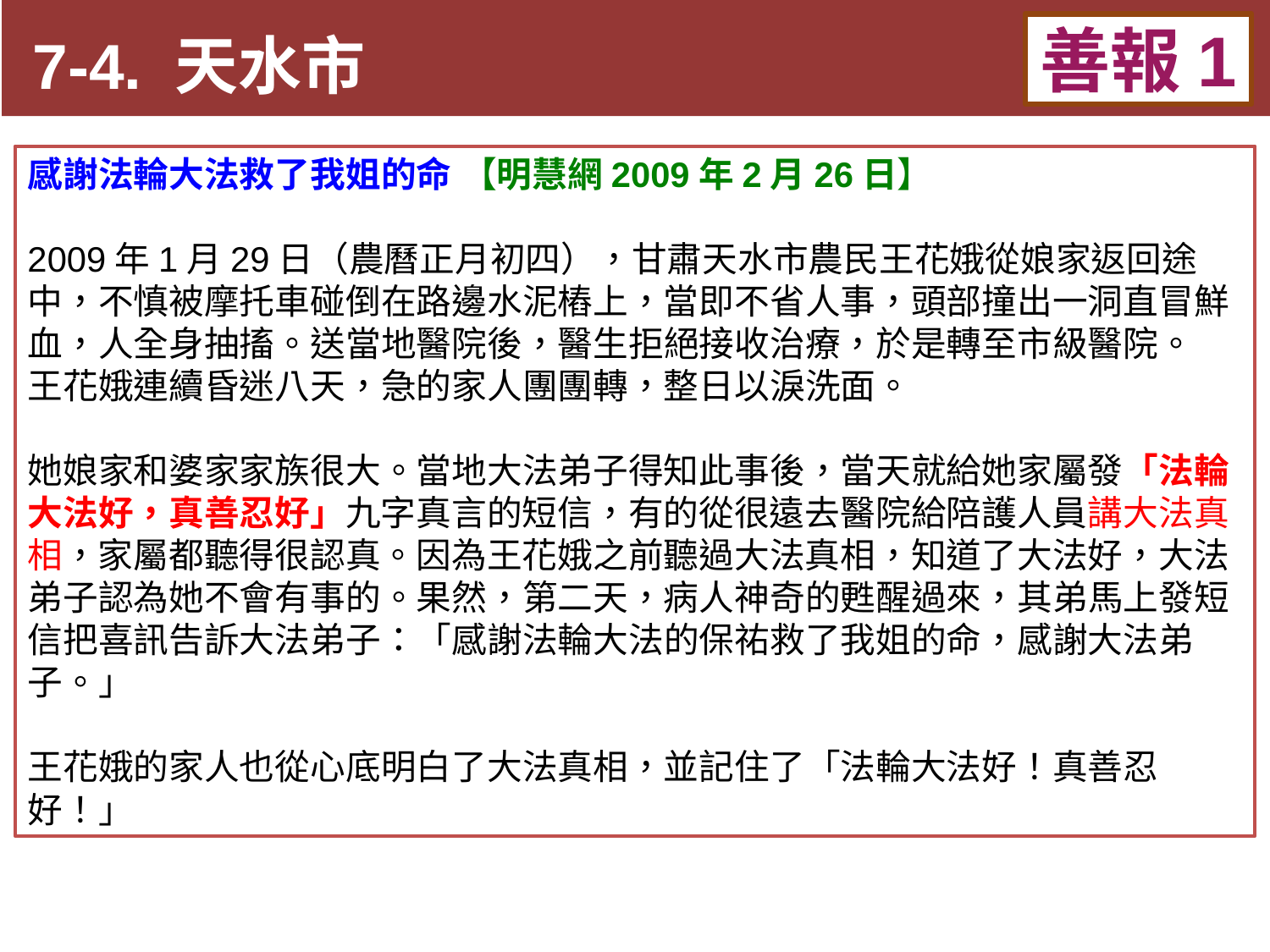

7-4. 天水市
善報1
11-3. XX市官員惡報實例
感謝法輪大法救了我姐的命 【明慧網2009年2月26日】

2009年1月29日（農曆正月初四），甘肅天水市農民王花娥從娘家返回途中，不慎被摩托車碰倒在路邊水泥樁上，當即不省人事，頭部撞出一洞直冒鮮血，人全身抽搐。送當地醫院後，醫生拒絕接收治療，於是轉至市級醫院。
王花娥連續昏迷八天，急的家人團團轉，整日以淚洗面。

她娘家和婆家家族很大。當地大法弟子得知此事後，當天就給她家屬發「法輪大法好，真善忍好」九字真言的短信，有的從很遠去醫院給陪護人員講大法真相，家屬都聽得很認真。因為王花娥之前聽過大法真相，知道了大法好，大法弟子認為她不會有事的。果然，第二天，病人神奇的甦醒過來，其弟馬上發短信把喜訊告訴大法弟子：「感謝法輪大法的保祐救了我姐的命，感謝大法弟子。」

王花娥的家人也從心底明白了大法真相，並記住了「法輪大法好！真善忍好！」